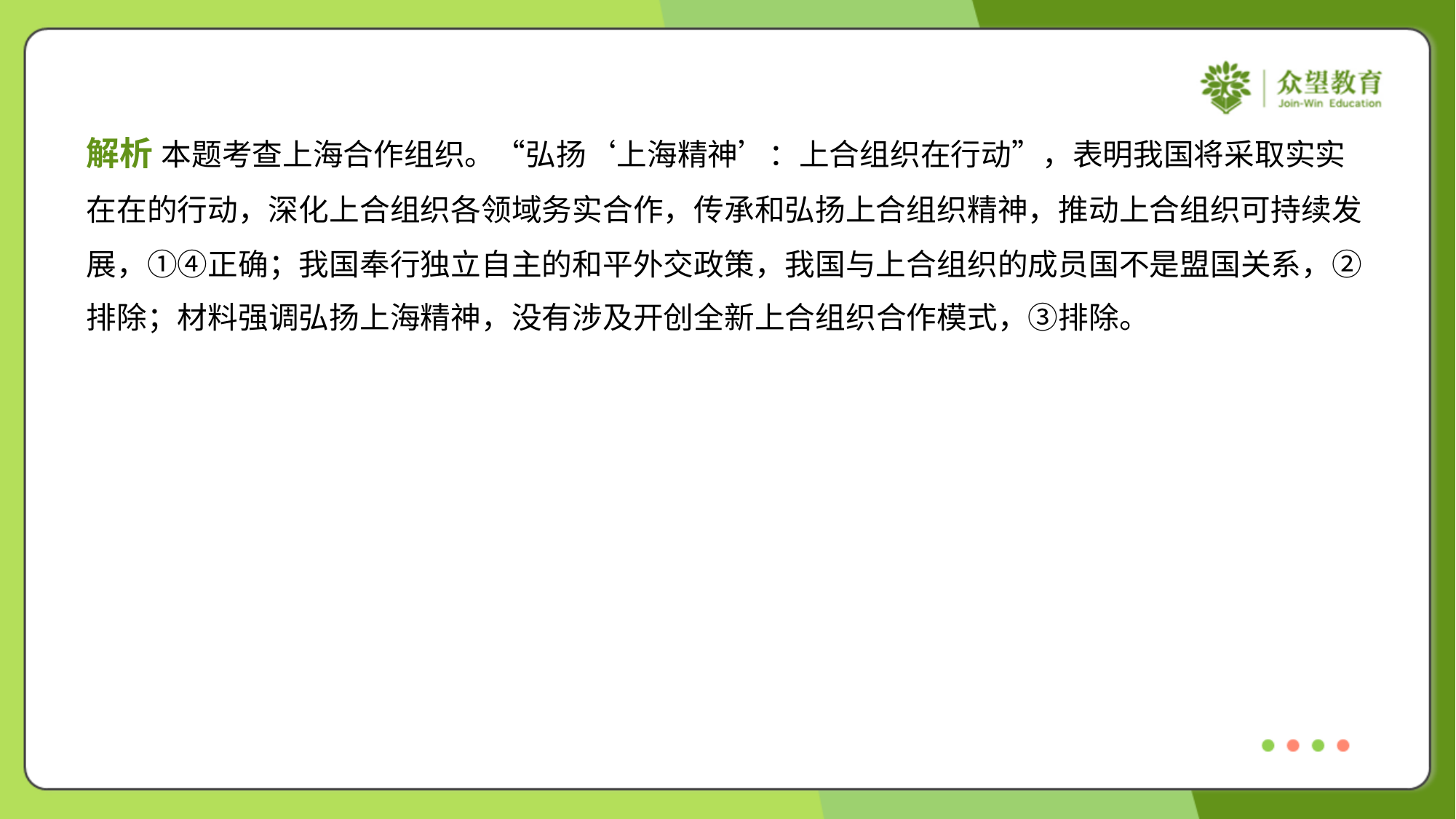

解析 本题考查上海合作组织。“弘扬‘上海精神’：上合组织在行动”，表明我国将采取实实
在在的行动，深化上合组织各领域务实合作，传承和弘扬上合组织精神，推动上合组织可持续发
展，①④正确；我国奉行独立自主的和平外交政策，我国与上合组织的成员国不是盟国关系，②
排除；材料强调弘扬上海精神，没有涉及开创全新上合组织合作模式，③排除。